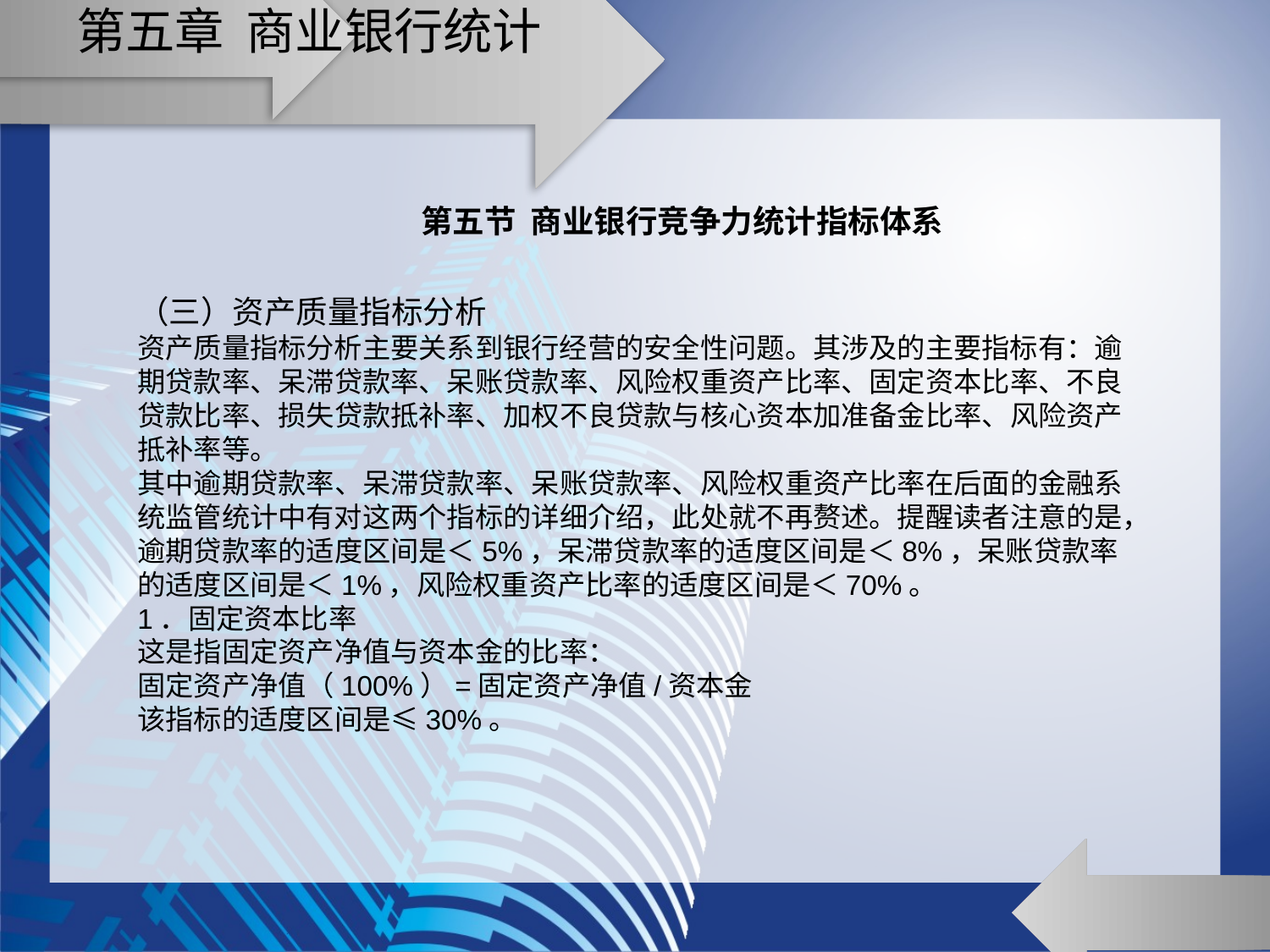

# 第五章  商业银行统计
第五节  商业银行竞争力统计指标体系
（三）资产质量指标分析
资产质量指标分析主要关系到银行经营的安全性问题。其涉及的主要指标有：逾期贷款率、呆滞贷款率、呆账贷款率、风险权重资产比率、固定资本比率、不良贷款比率、损失贷款抵补率、加权不良贷款与核心资本加准备金比率、风险资产抵补率等。
其中逾期贷款率、呆滞贷款率、呆账贷款率、风险权重资产比率在后面的金融系统监管统计中有对这两个指标的详细介绍，此处就不再赘述。提醒读者注意的是，逾期贷款率的适度区间是＜5%，呆滞贷款率的适度区间是＜8%，呆账贷款率的适度区间是＜1%，风险权重资产比率的适度区间是＜70%。
1．固定资本比率
这是指固定资产净值与资本金的比率：
固定资产净值（100%）=固定资产净值/资本金
该指标的适度区间是≤30%。